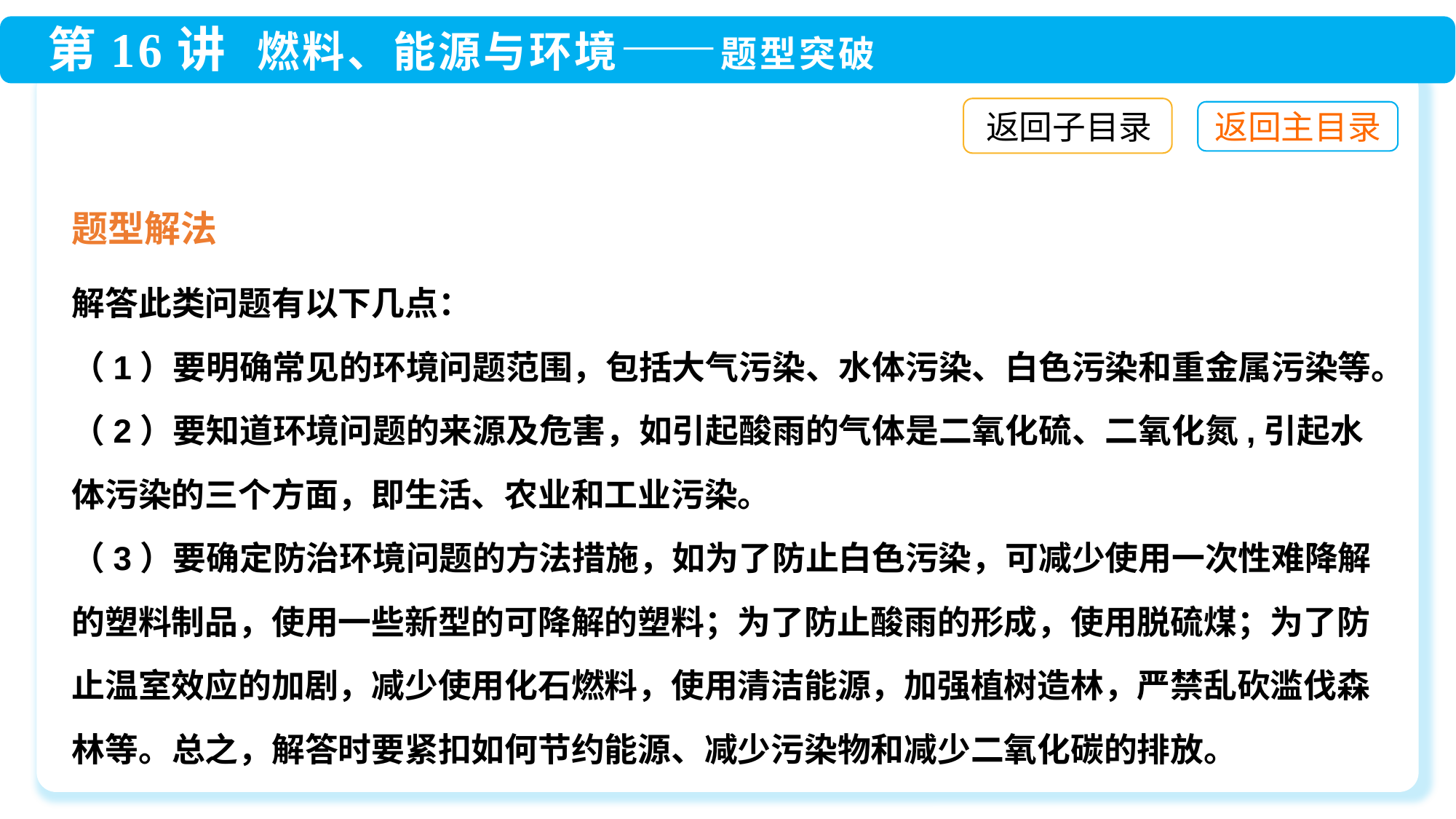

返回子目录
题型解法
解答此类问题有以下几点：
（1）要明确常见的环境问题范围，包括大气污染、水体污染、白色污染和重金属污染等。
（2）要知道环境问题的来源及危害，如引起酸雨的气体是二氧化硫、二氧化氮,引起水体污染的三个方面，即生活、农业和工业污染。
（3）要确定防治环境问题的方法措施，如为了防止白色污染，可减少使用一次性难降解的塑料制品，使用一些新型的可降解的塑料；为了防止酸雨的形成，使用脱硫煤；为了防止温室效应的加剧，减少使用化石燃料，使用清洁能源，加强植树造林，严禁乱砍滥伐森林等。总之，解答时要紧扣如何节约能源、减少污染物和减少二氧化碳的排放。